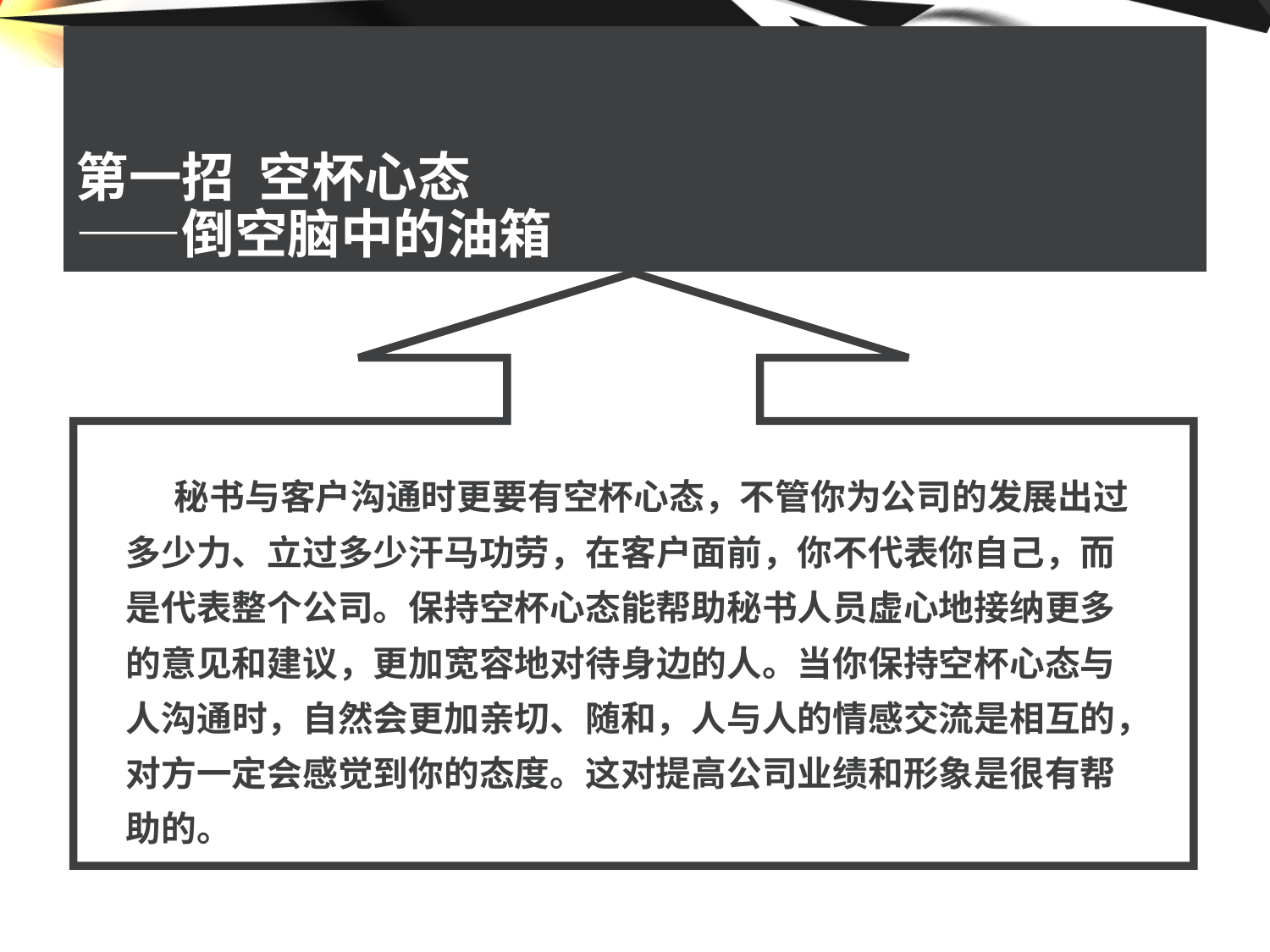

# 第一招  空杯心态 ——倒空脑中的油箱

    秘书与客户沟通时更要有空杯心态，不管你为公司的发展出过多少力、立过多少汗马功劳，在客户面前，你不代表你自己，而是代表整个公司。保持空杯心态能帮助秘书人员虚心地接纳更多的意见和建议，更加宽容地对待身边的人。当你保持空杯心态与人沟通时，自然会更加亲切、随和，人与人的情感交流是相互的，对方一定会感觉到你的态度。这对提高公司业绩和形象是很有帮助的。